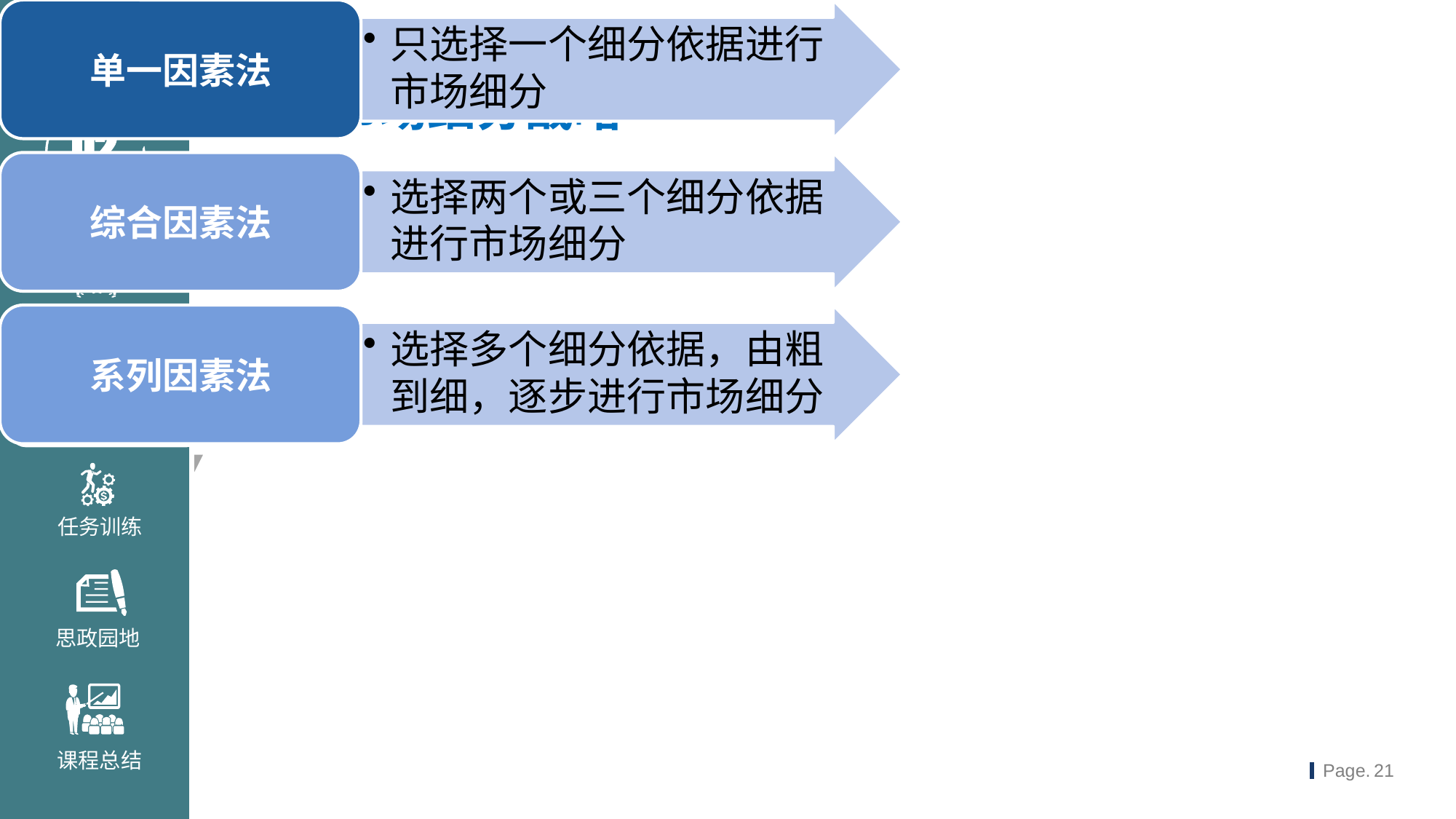

一、市场细分战略
（三）市场细分的方法
只选择一个细分依据进行市场细分
单一因素法
选择两个或三个细分依据进行市场细分
综合因素法
选择多个细分依据，由粗到细，逐步进行市场细分
系列因素法